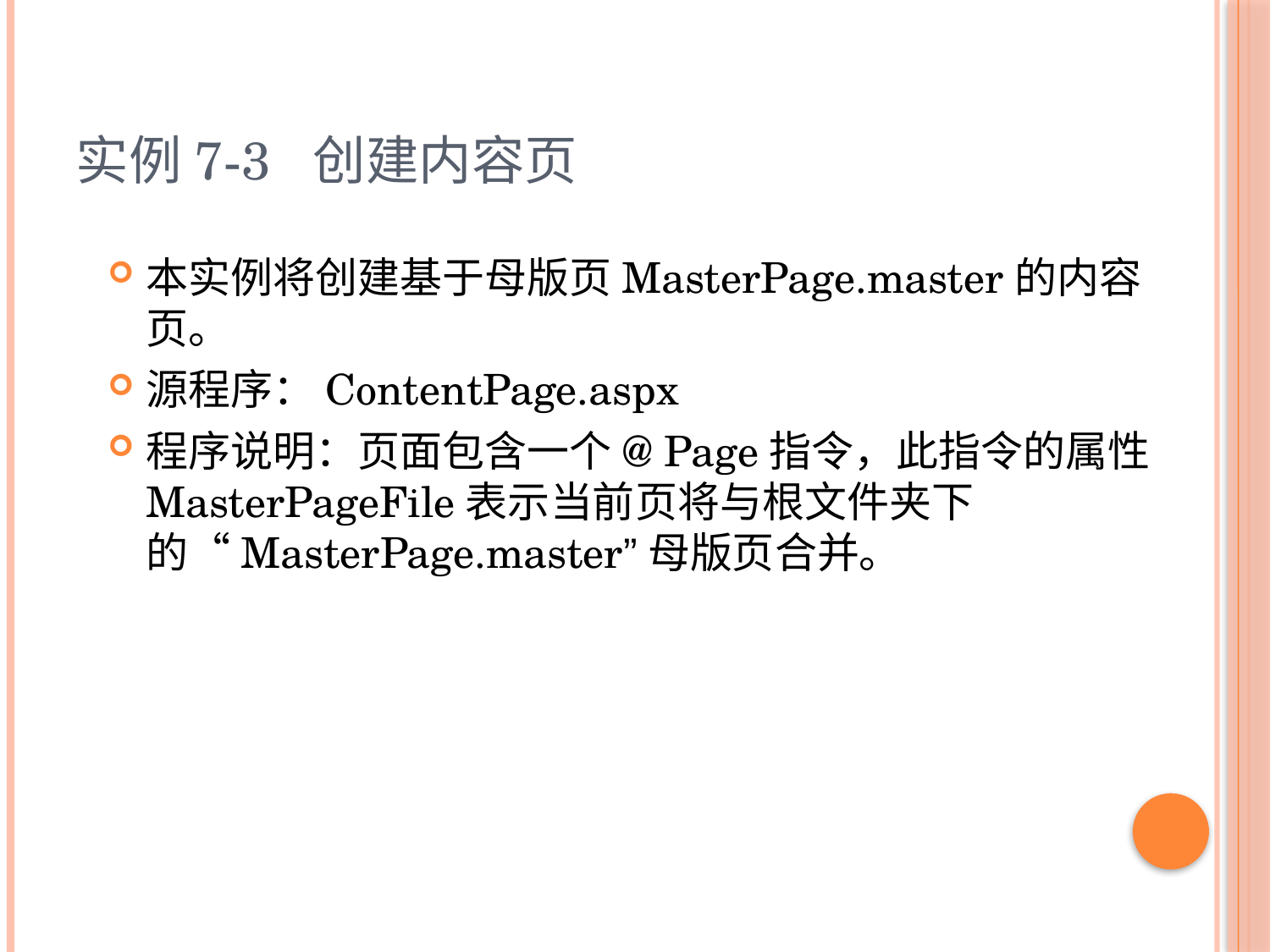

# 实例7-3  创建内容页
本实例将创建基于母版页MasterPage.master的内容页。
源程序：ContentPage.aspx
程序说明：页面包含一个@ Page指令，此指令的属性MasterPageFile表示当前页将与根文件夹下的“MasterPage.master”母版页合并。
26